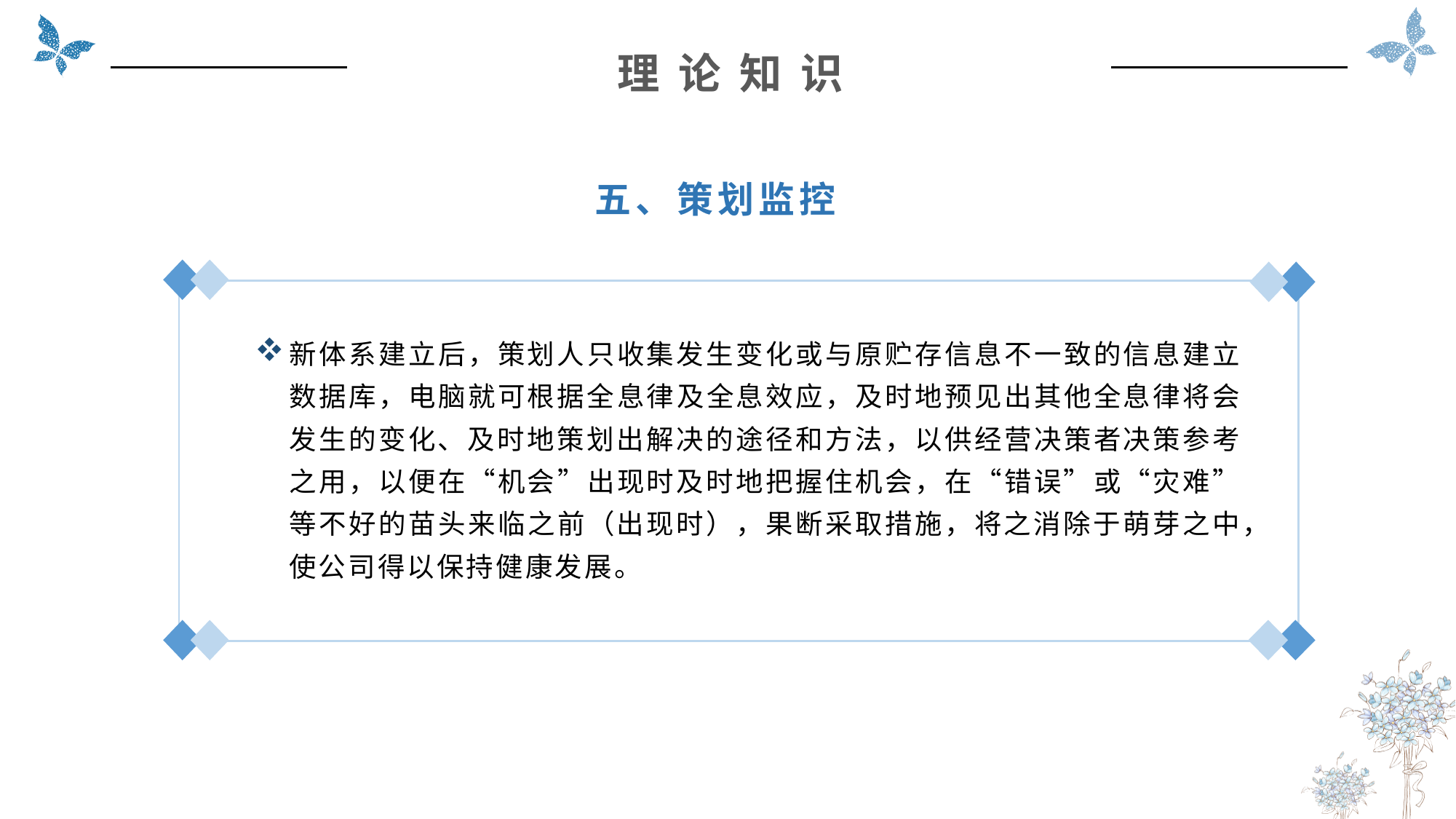

理 论 知 识
五、策划监控

新体系建立后，策划人只收集发生变化或与原贮存信息不一致的信息建立数据库，电脑就可根据全息律及全息效应，及时地预见出其他全息律将会发生的变化、及时地策划出解决的途径和方法，以供经营决策者决策参考之用，以便在“机会”出现时及时地把握住机会，在“错误”或“灾难”等不好的苗头来临之前（出现时），果断采取措施，将之消除于萌芽之中，使公司得以保持健康发展。